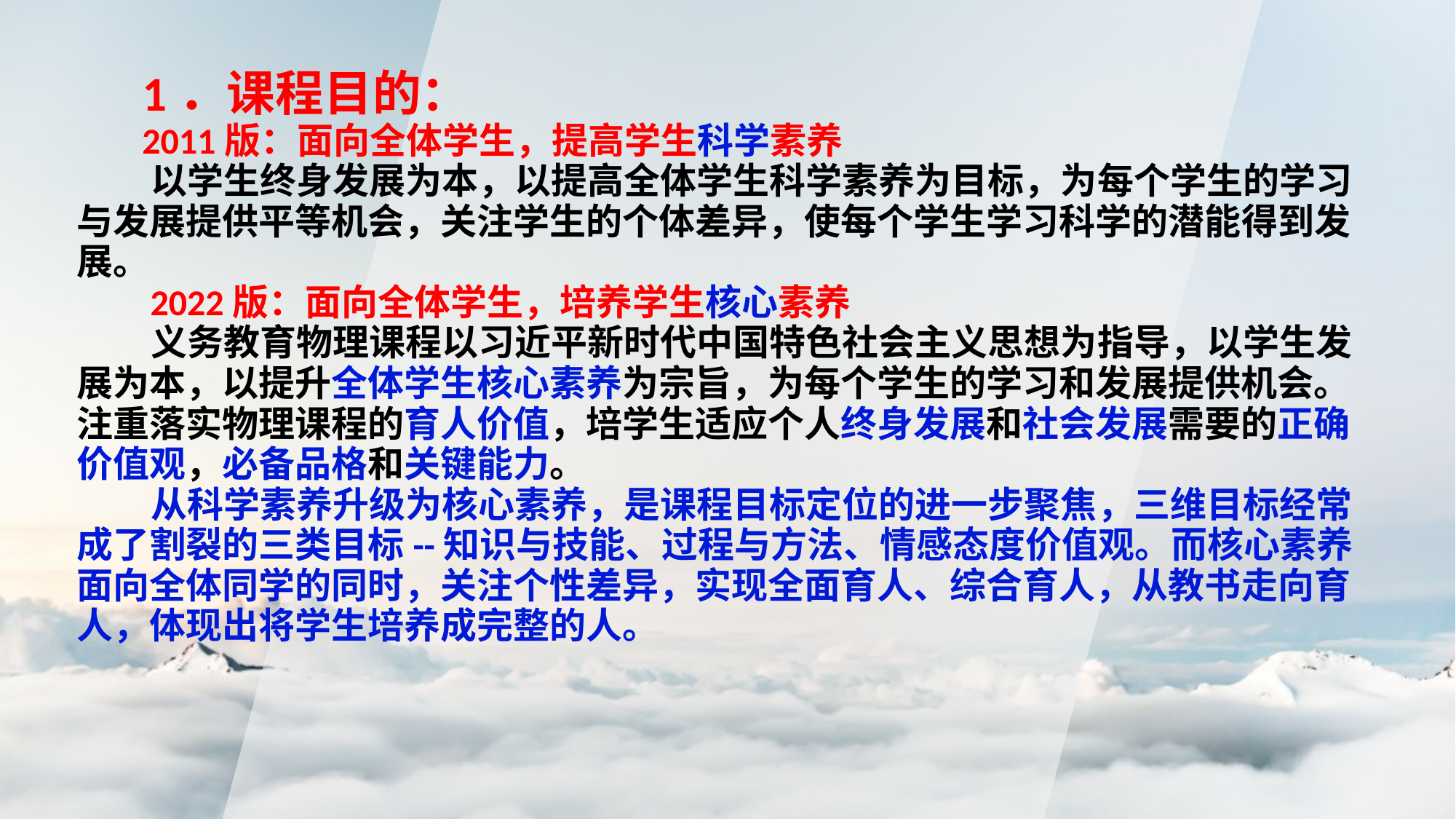

1．课程目的：
        2011版：面向全体学生，提高学生科学素养
        以学生终身发展为本，以提高全体学生科学素养为目标，为每个学生的学习与发展提供平等机会，关注学生的个体差异，使每个学生学习科学的潜能得到发展。
         2022版：面向全体学生，培养学生核心素养
        义务教育物理课程以习近平新时代中国特色社会主义思想为指导，以学生发展为本，以提升全体学生核心素养为宗旨，为每个学生的学习和发展提供机会。注重落实物理课程的育人价值，培学生适应个人终身发展和社会发展需要的正确价值观，必备品格和关键能力。
        从科学素养升级为核心素养，是课程目标定位的进一步聚焦，三维目标经常成了割裂的三类目标--知识与技能、过程与方法、情感态度价值观。而核心素养面向全体同学的同时，关注个性差异，实现全面育人、综合育人，从教书走向育人，体现出将学生培养成完整的人。